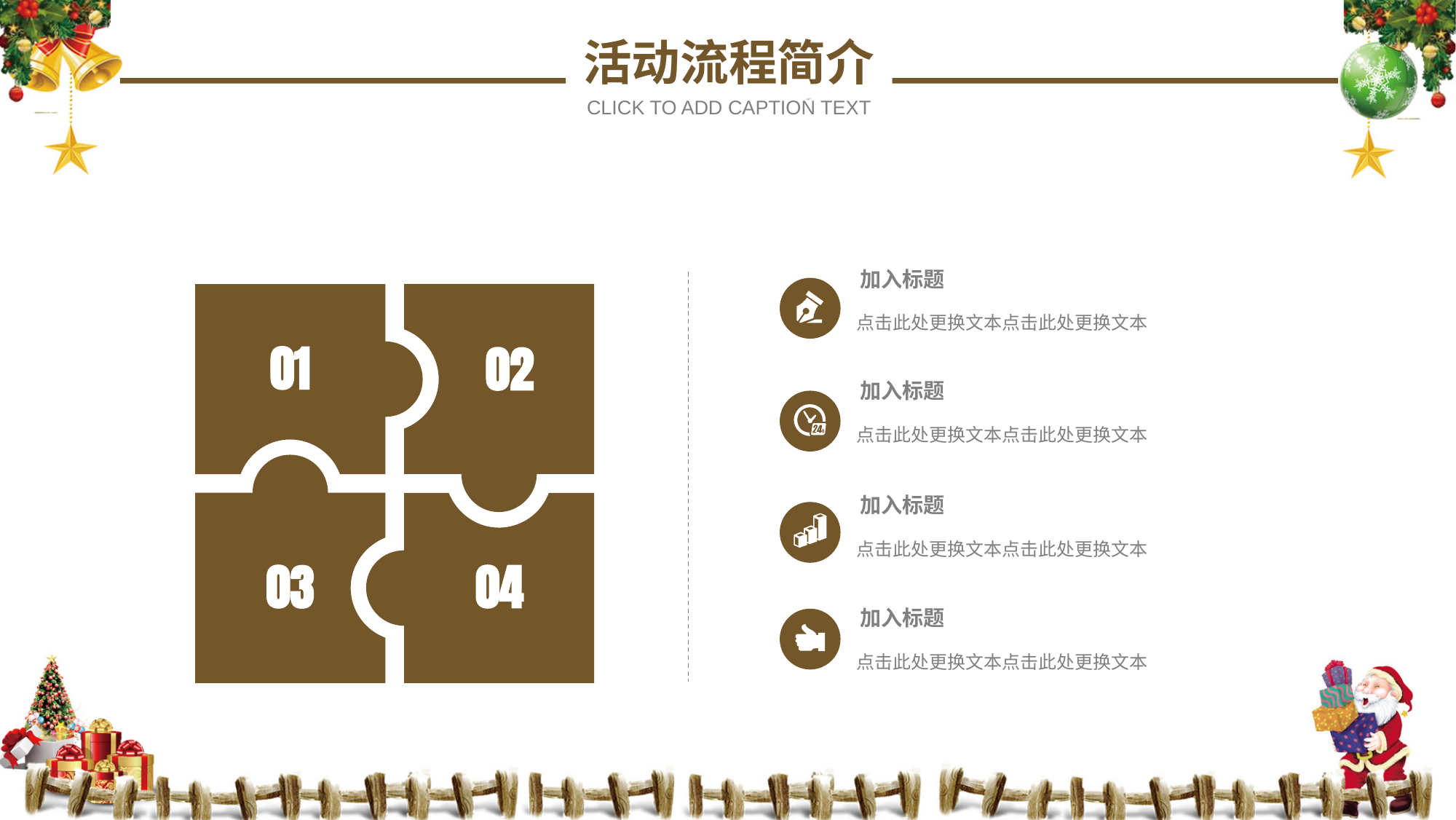

活动流程简介

CLICK TO ADD CAPTION TEXT
加入标题

01
02

03
04

点击此处更换文本点击此处更换文本
加入标题

点击此处更换文本点击此处更换文本
加入标题

点击此处更换文本点击此处更换文本
加入标题

点击此处更换文本点击此处更换文本